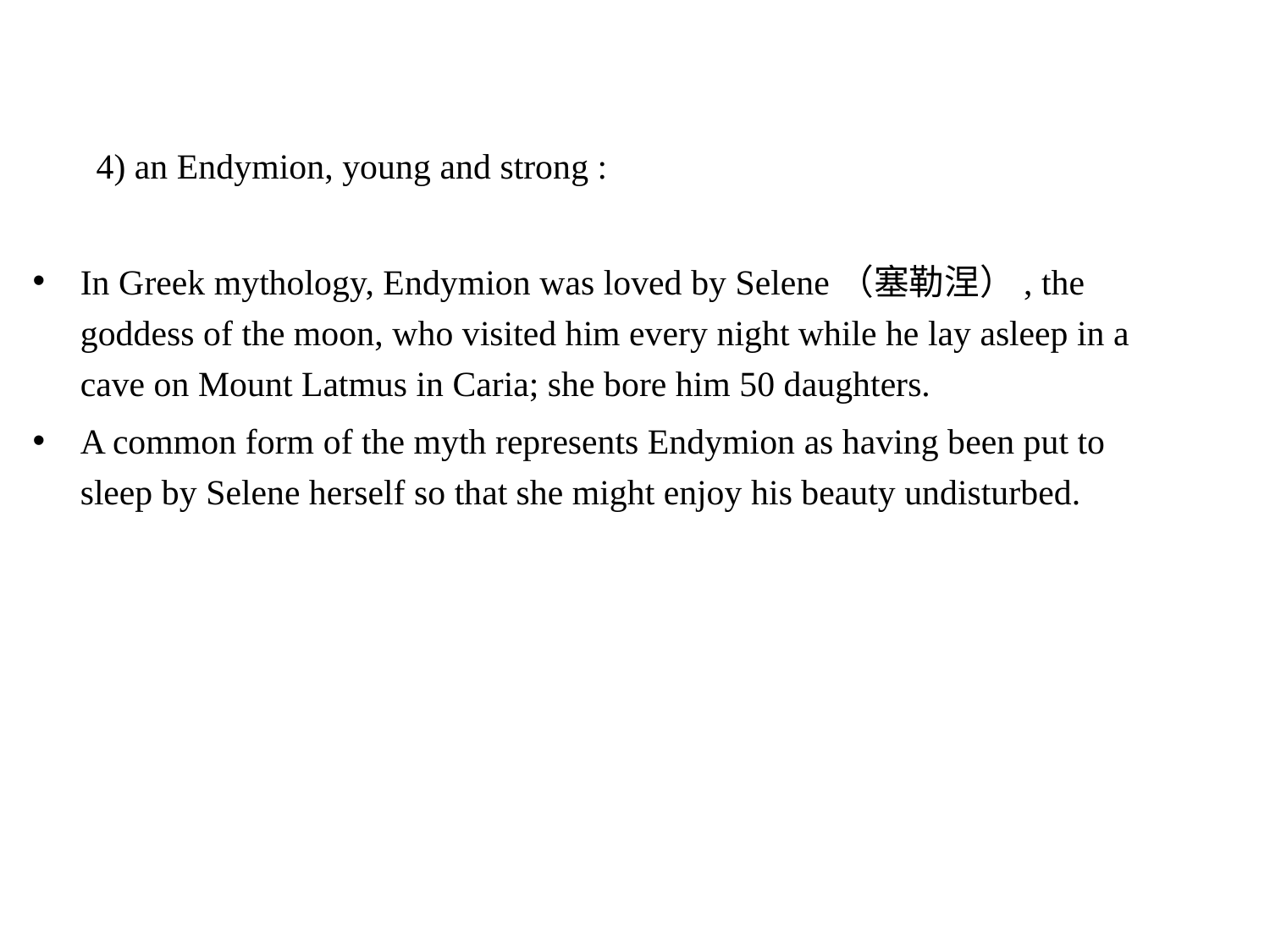

4) an Endymion, young and strong :

In Greek mythology, Endymion was loved by Selene（塞勒涅）, the goddess of the moon, who visited him every night while he lay asleep in a cave on Mount Latmus in Caria; she bore him 50 daughters.
A common form of the myth represents Endymion as having been put to sleep by Selene herself so that she might enjoy his beauty undisturbed.